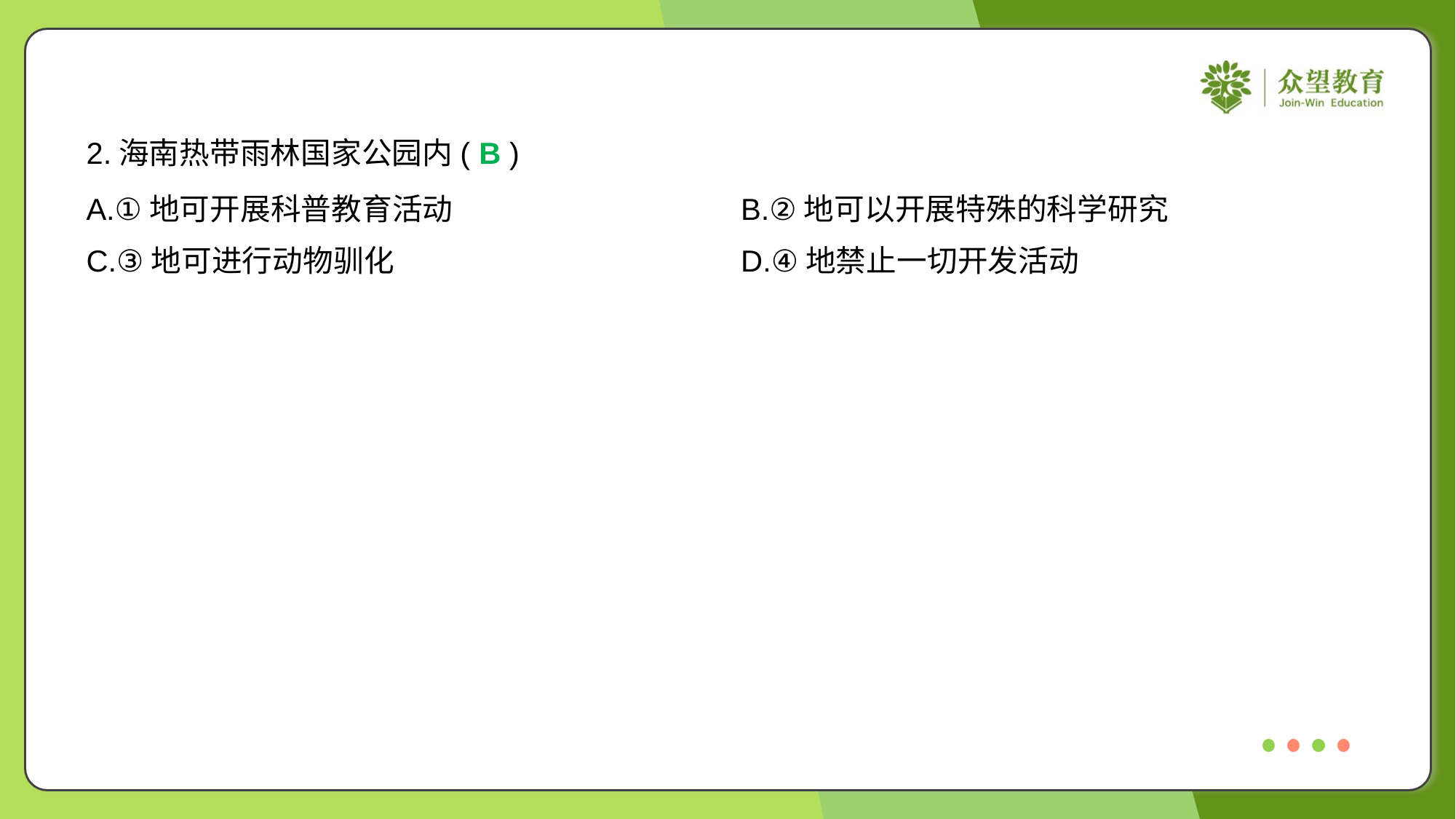

2.海南热带雨林国家公园内(     )
B
A.①地可开展科普教育活动	B.②地可以开展特殊的科学研究
C.③地可进行动物驯化	D.④地禁止一切开发活动